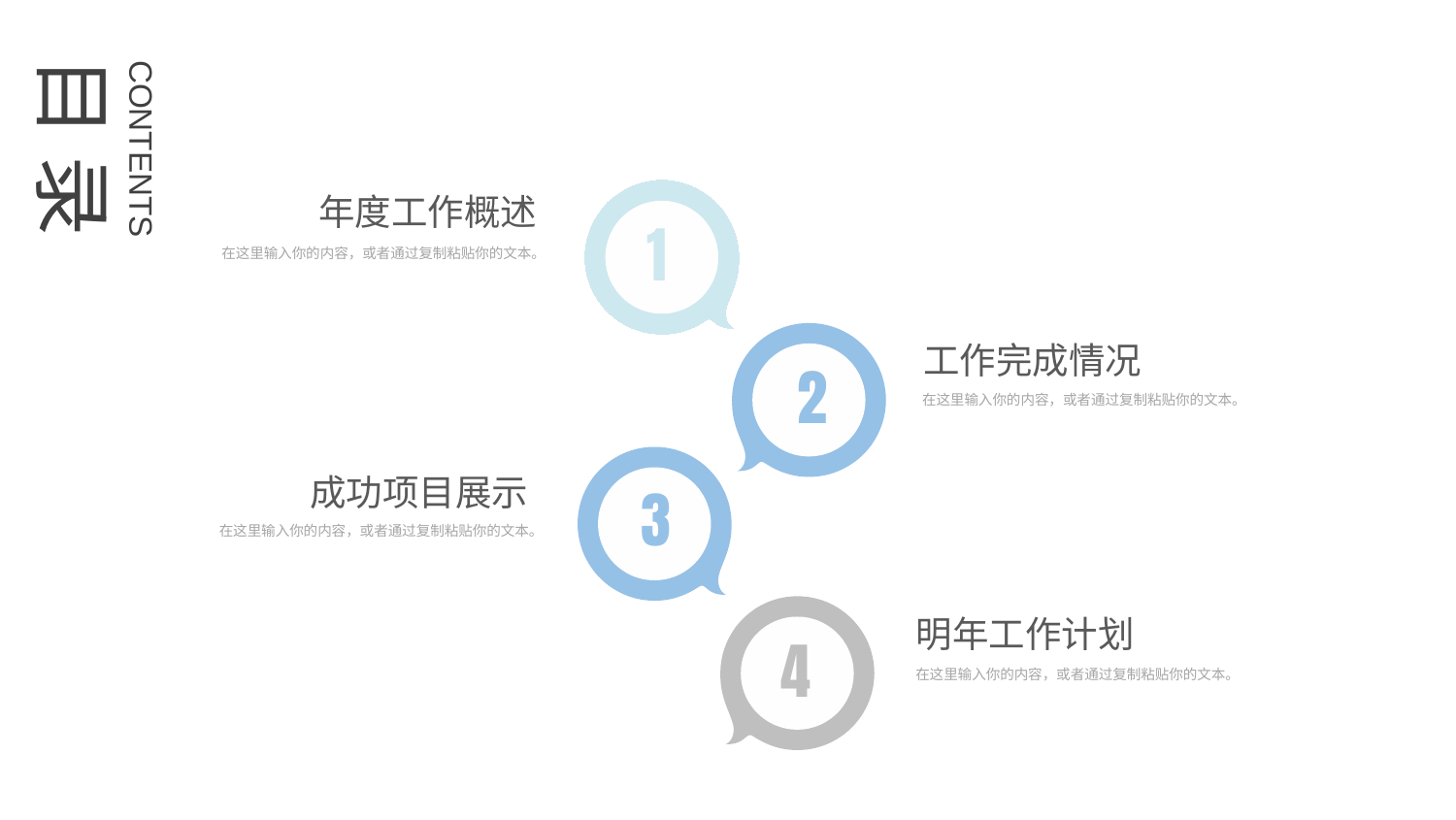

目 录
CONTENTS

年度工作概述
1
在这里输入你的内容，或者通过复制粘贴你的文本。

工作完成情况
2
在这里输入你的内容，或者通过复制粘贴你的文本。

成功项目展示
3
在这里输入你的内容，或者通过复制粘贴你的文本。

明年工作计划
4
在这里输入你的内容，或者通过复制粘贴你的文本。